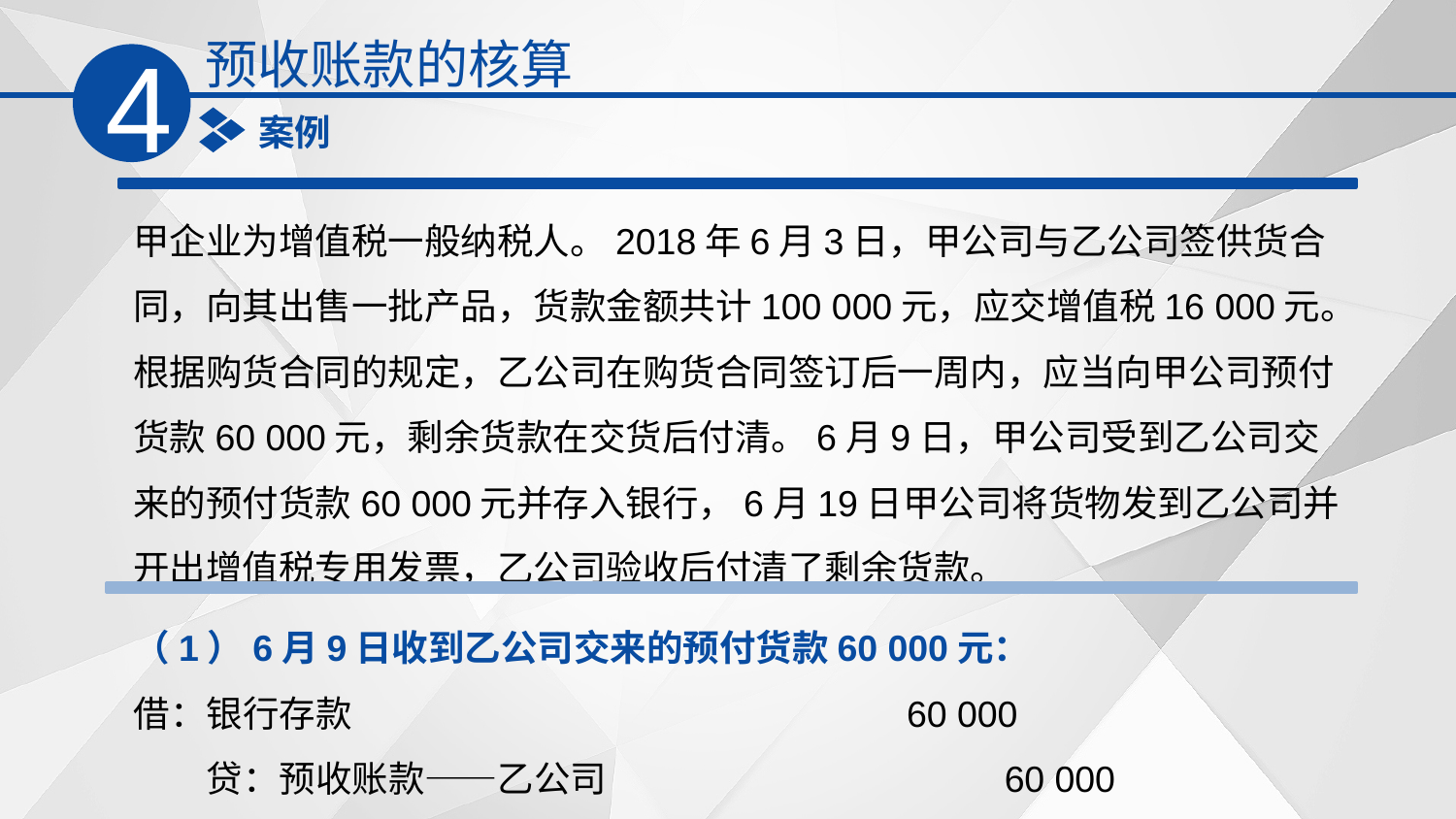

预收账款的核算
4

案例

甲企业为增值税一般纳税人。2018年6月3日，甲公司与乙公司签供货合同，向其出售一批产品，货款金额共计100 000元，应交增值税16 000元。根据购货合同的规定，乙公司在购货合同签订后一周内，应当向甲公司预付货款60 000元，剩余货款在交货后付清。6月9日，甲公司受到乙公司交来的预付货款60 000元并存入银行，6月19日甲公司将货物发到乙公司并开出增值税专用发票，乙公司验收后付清了剩余货款。

（1）6月9日收到乙公司交来的预付货款60 000元：
借：银行存款　　　　　　　　　　　　　　　60 000
　　贷：预收账款——乙公司　　　　　　　　　　   60 000